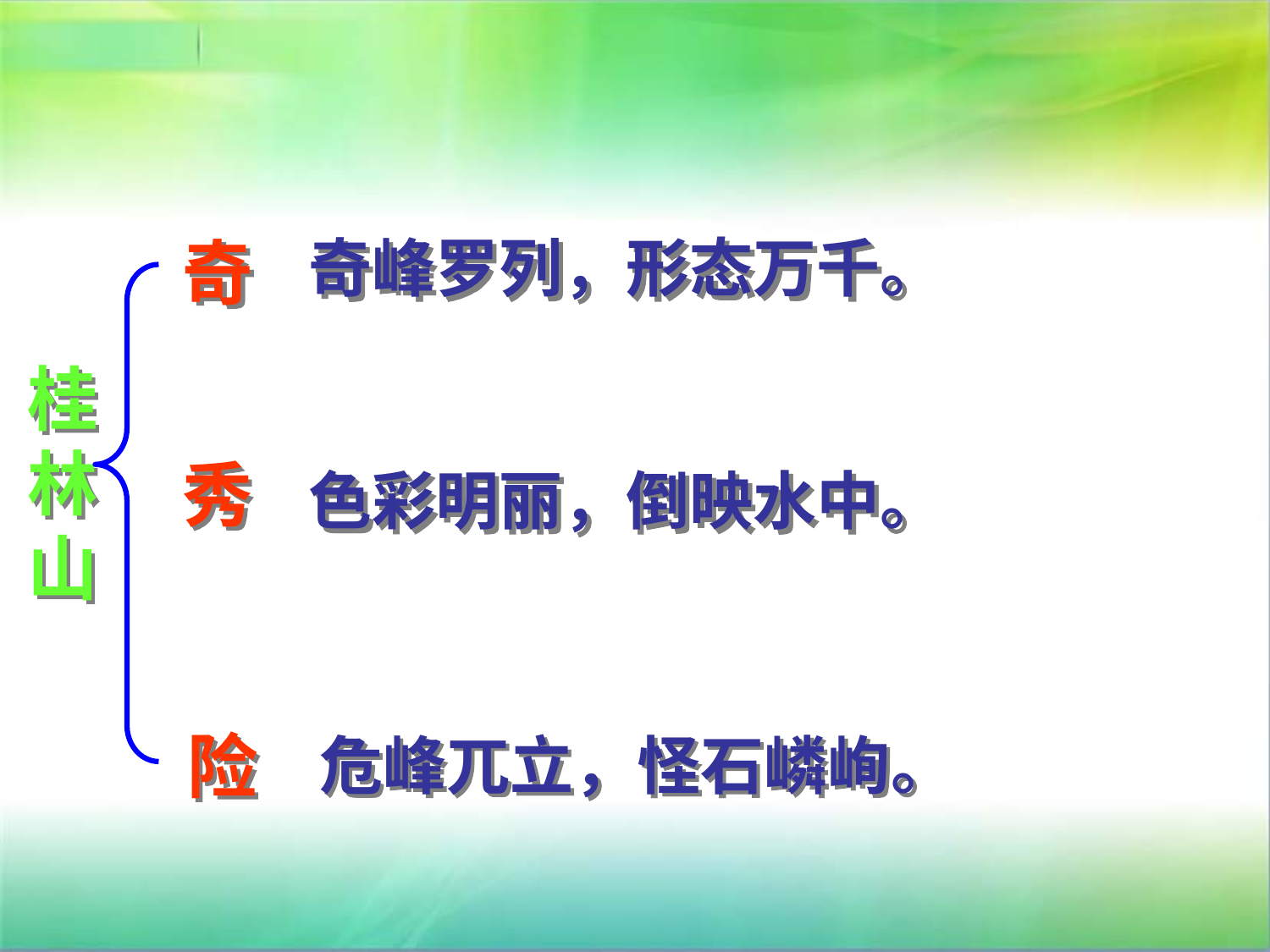

奇
奇峰罗列，形态万千。

桂
林
山
秀
色彩明丽，倒映水中。
险
危峰兀立，怪石嶙峋。